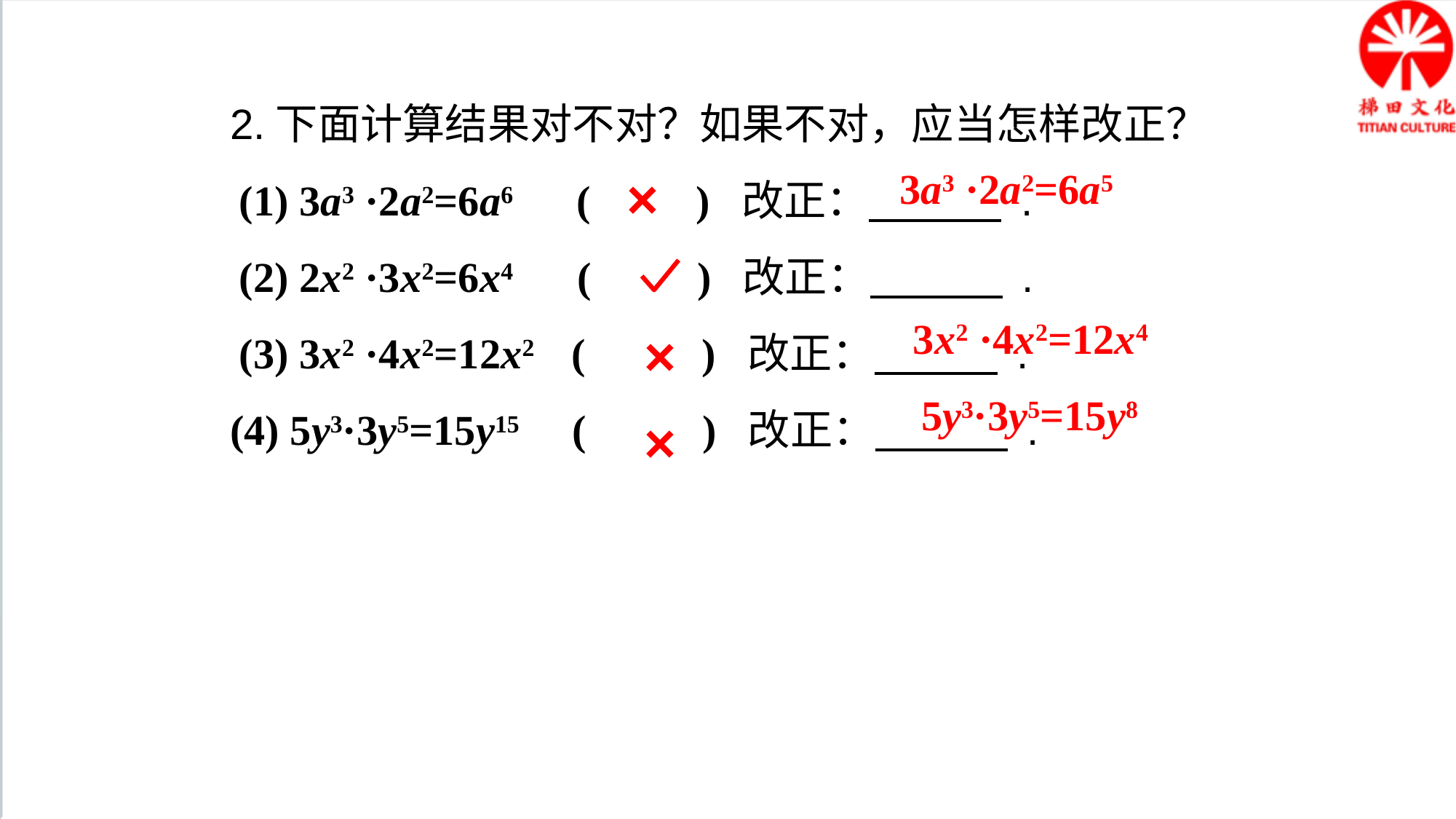

2.下面计算结果对不对？如果不对，应当怎样改正？
  (1) 3a3 ·2a2=6a6      (          )  改正：               .
  (2) 2x2 ·3x2=6x4         (          )  改正：               .
  (3) 3x2 ·4x2=12x2      (           )  改正：              .
 (4) 5y3·3y5=15y15     (           )  改正：               .
3a3 ·2a2=6a5
×

3x2 ·4x2=12x4
×
 5y3·3y5=15y8
×